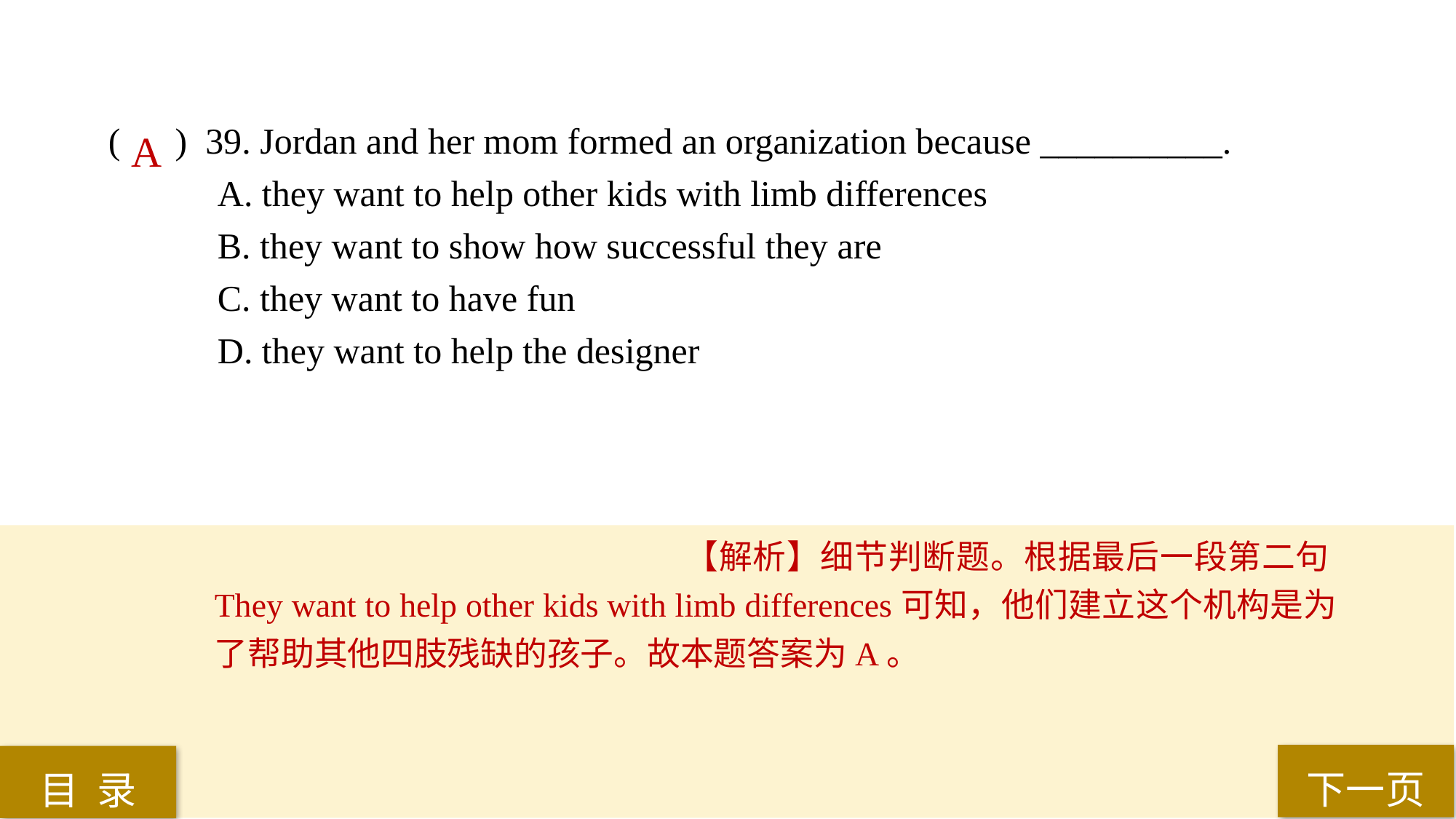

(      )  39. Jordan and her mom formed an organization because __________.
A. they want to help other kids with limb differences
B. they want to show how successful they are
C. they want to have fun
D. they want to help the designer
A
【解析】细节判断题。根据最后一段第二句They want to help other kids with limb differences可知，他们建立这个机构是为了帮助其他四肢残缺的孩子。故本题答案为A。